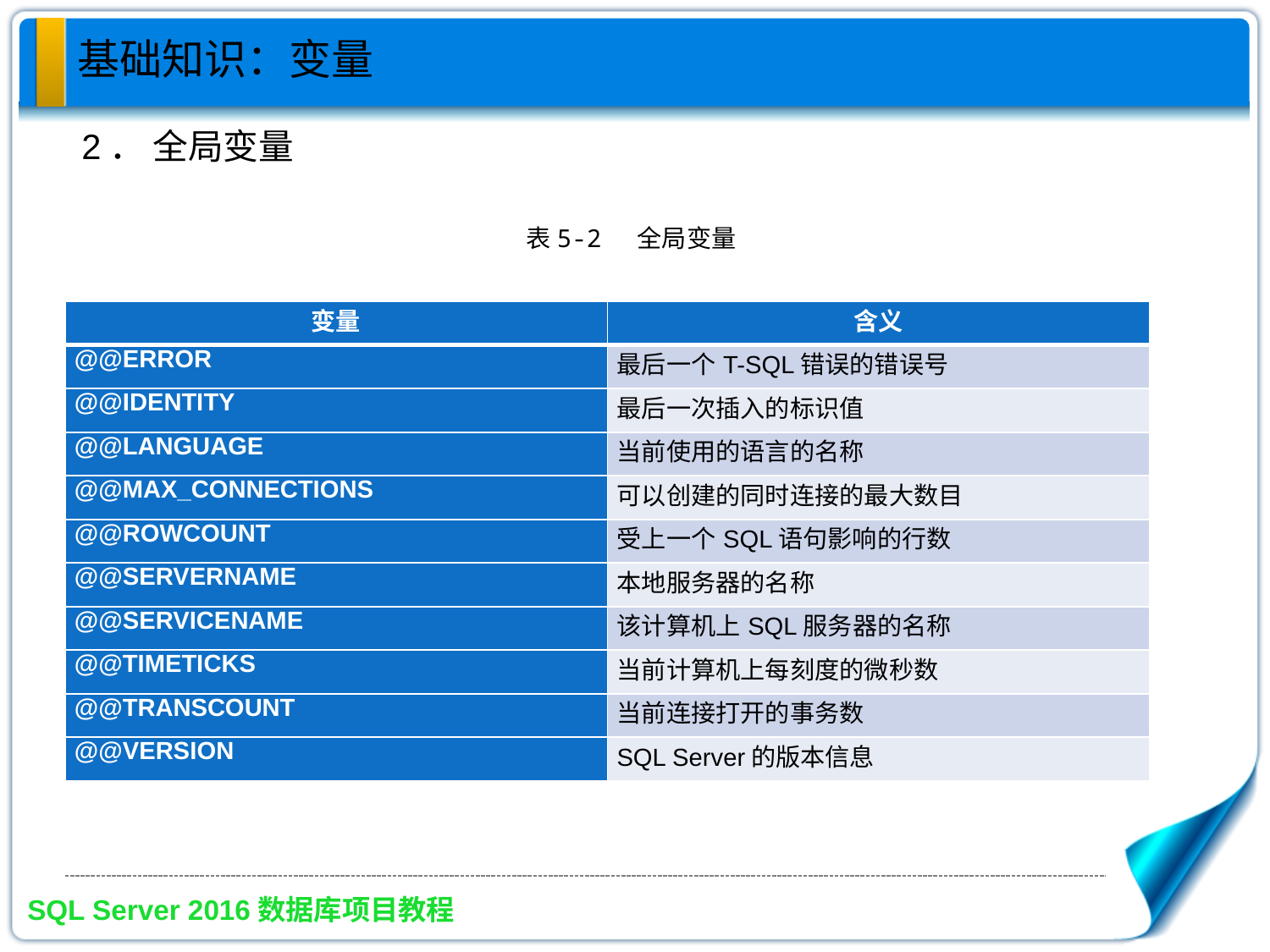

基础知识：变量
2． 全局变量
表5-2  全局变量
| 变量 | 含义 |
| --- | --- |
| @@ERROR | 最后一个T-SQL错误的错误号 |
| @@IDENTITY | 最后一次插入的标识值 |
| @@LANGUAGE | 当前使用的语言的名称 |
| @@MAX\_CONNECTIONS | 可以创建的同时连接的最大数目 |
| @@ROWCOUNT | 受上一个SQL语句影响的行数 |
| @@SERVERNAME | 本地服务器的名称 |
| @@SERVICENAME | 该计算机上SQL服务器的名称 |
| @@TIMETICKS | 当前计算机上每刻度的微秒数 |
| @@TRANSCOUNT | 当前连接打开的事务数 |
| @@VERSION | SQL Server的版本信息 |